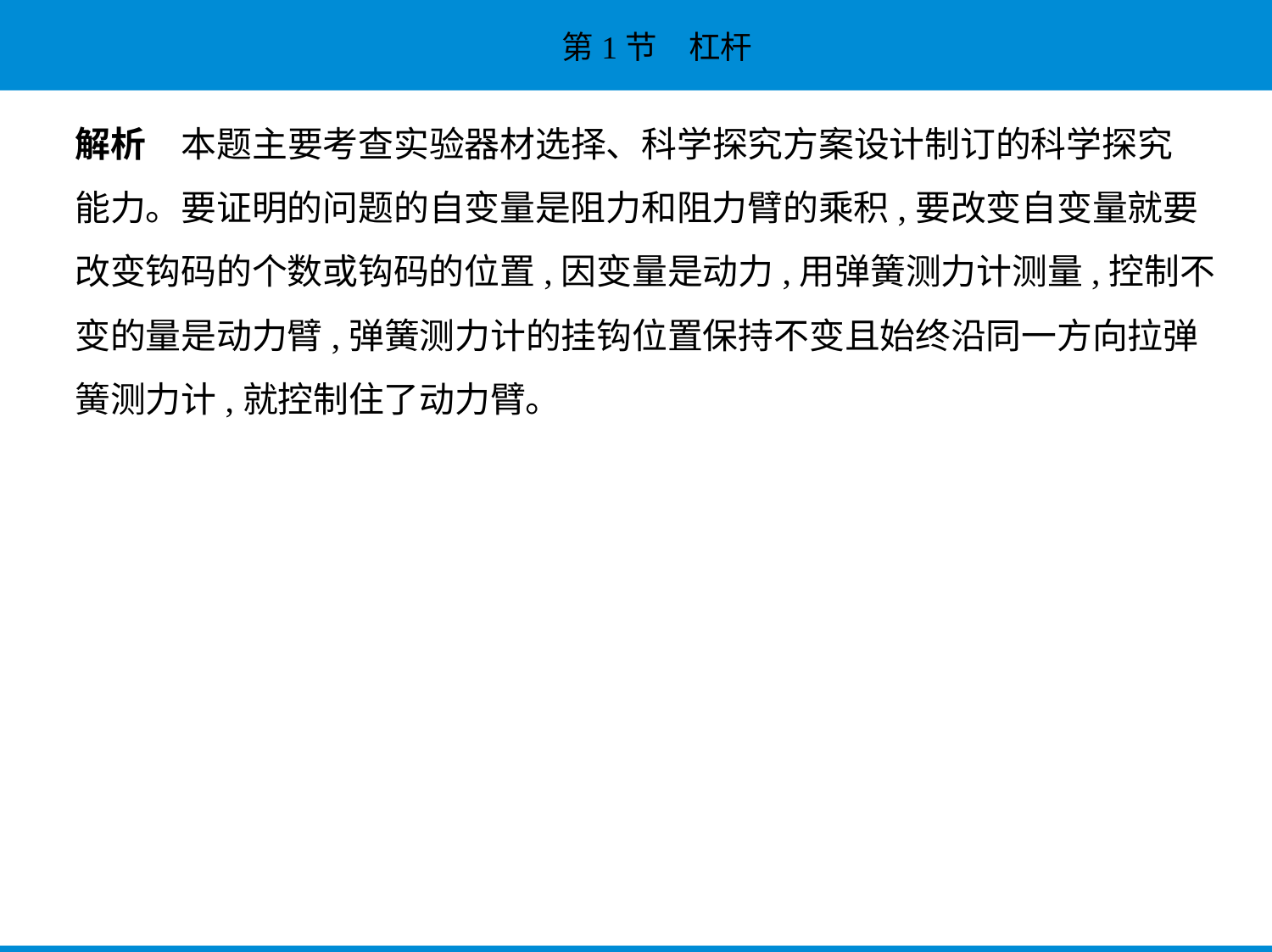

解析　本题主要考查实验器材选择、科学探究方案设计制订的科学探究
能力。要证明的问题的自变量是阻力和阻力臂的乘积,要改变自变量就要
改变钩码的个数或钩码的位置,因变量是动力,用弹簧测力计测量,控制不
变的量是动力臂,弹簧测力计的挂钩位置保持不变且始终沿同一方向拉弹
簧测力计,就控制住了动力臂。